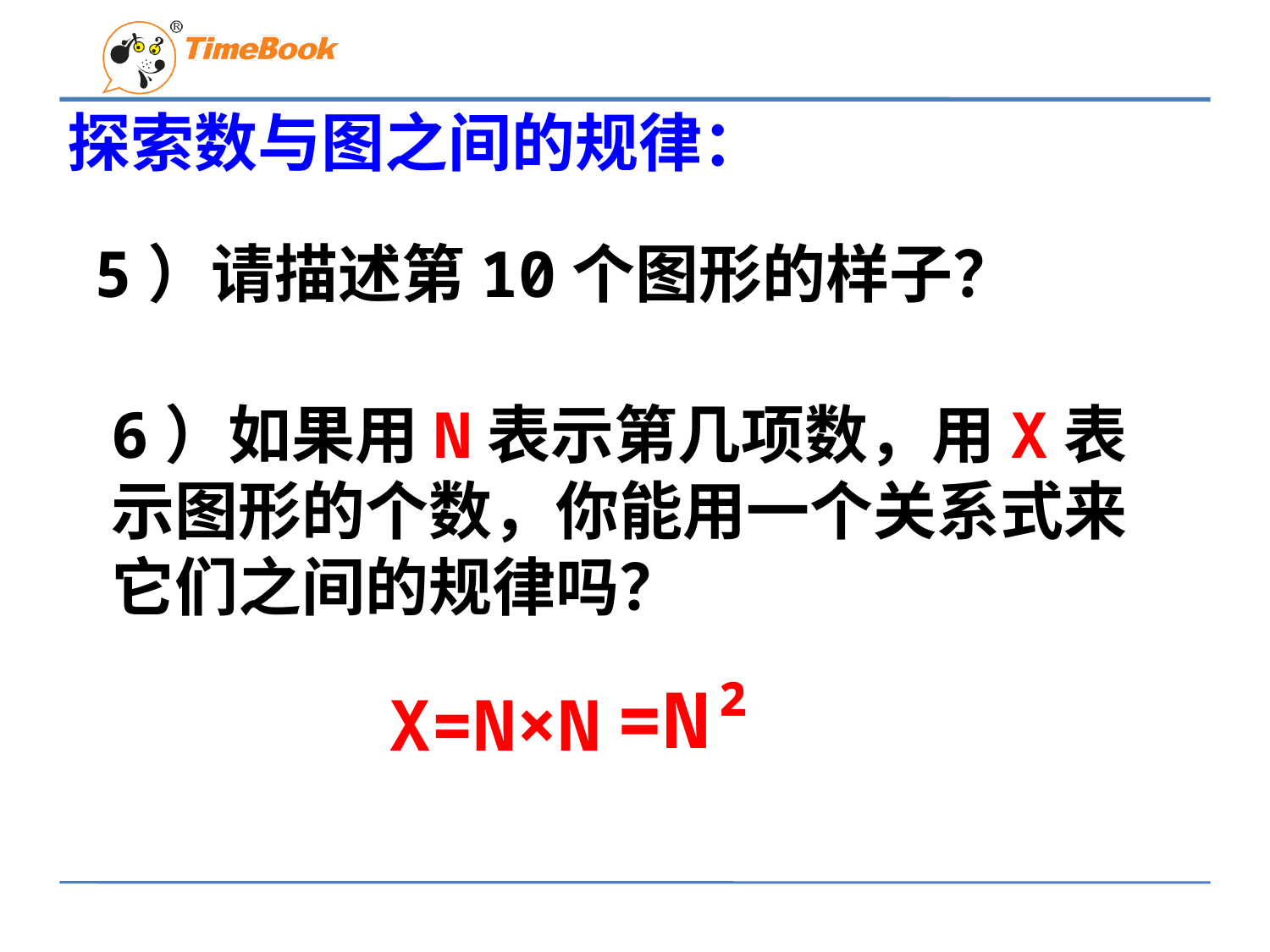

探索数与图之间的规律：
5）请描述第10个图形的样子？
6）如果用N表示第几项数，用X表示图形的个数，你能用一个关系式来它们之间的规律吗？
=N²
X=N×N